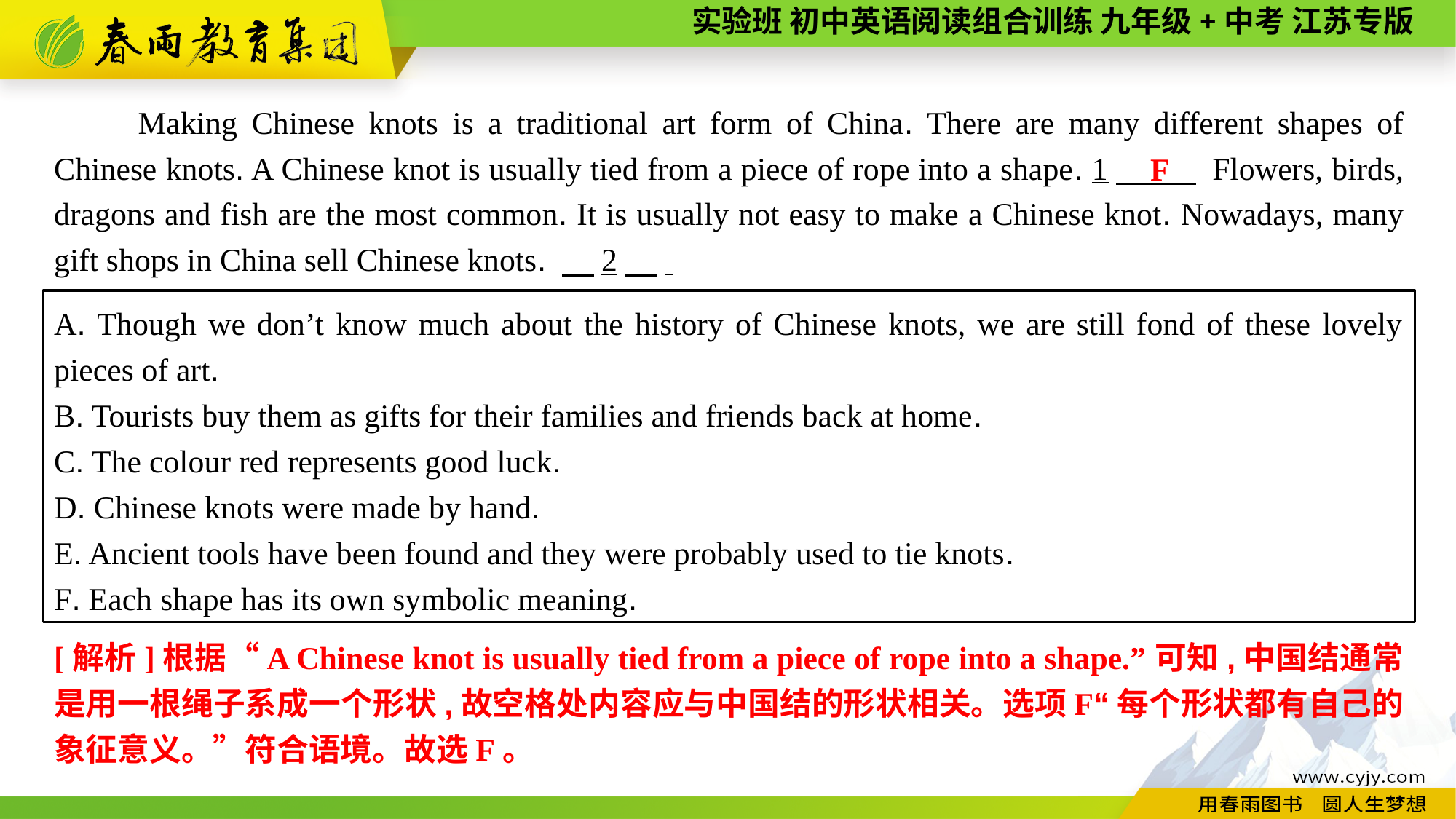

Making Chinese knots is a traditional art form of China. There are many different shapes of Chinese knots. A Chinese knot is usually tied from a piece of rope into a shape. 1　       Flowers, birds, dragons and fish are the most common. It is usually not easy to make a Chinese knot. Nowadays, many gift shops in China sell Chinese knots. 　2　.
F
A. Though we don’t know much about the history of Chinese knots, we are still fond of these lovely pieces of art.
B. Tourists buy them as gifts for their families and friends back at home.
C. The colour red represents good luck.
D. Chinese knots were made by hand.
E. Ancient tools have been found and they were probably used to tie knots.
F. Each shape has its own symbolic meaning.
[解析]根据“A Chinese knot is usually tied from a piece of rope into a shape.”可知,中国结通常是用一根绳子系成一个形状,故空格处内容应与中国结的形状相关。选项F“每个形状都有自己的象征意义。”符合语境。故选F。